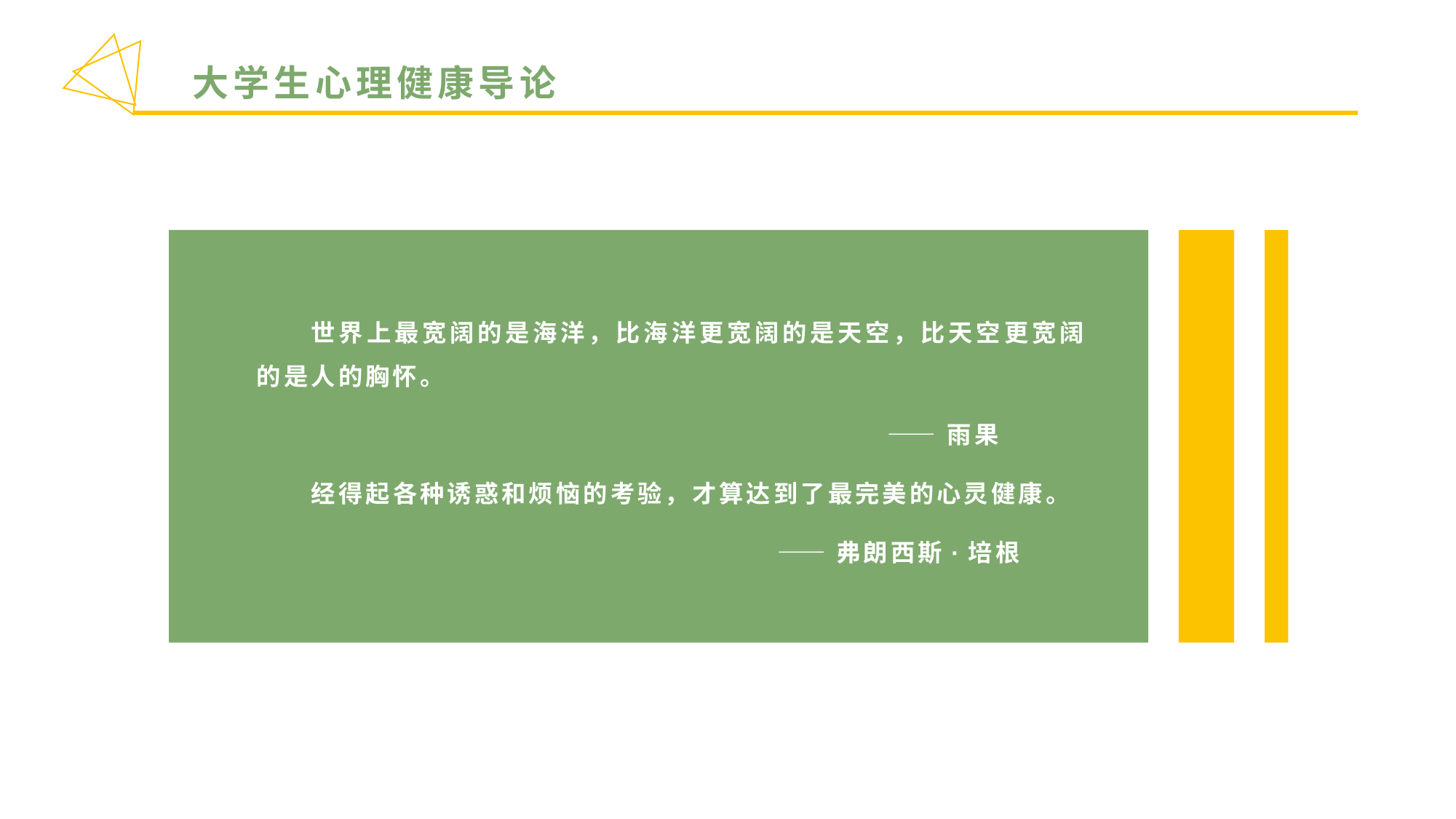

大学生心理健康导论

世界上最宽阔的是海洋，比海洋更宽阔的是天空，比天空更宽阔的是人的胸怀。
                                                                    ——雨果
经得起各种诱惑和烦恼的考验，才算达到了最完美的心灵健康。
                                                       ——弗朗西斯·培根